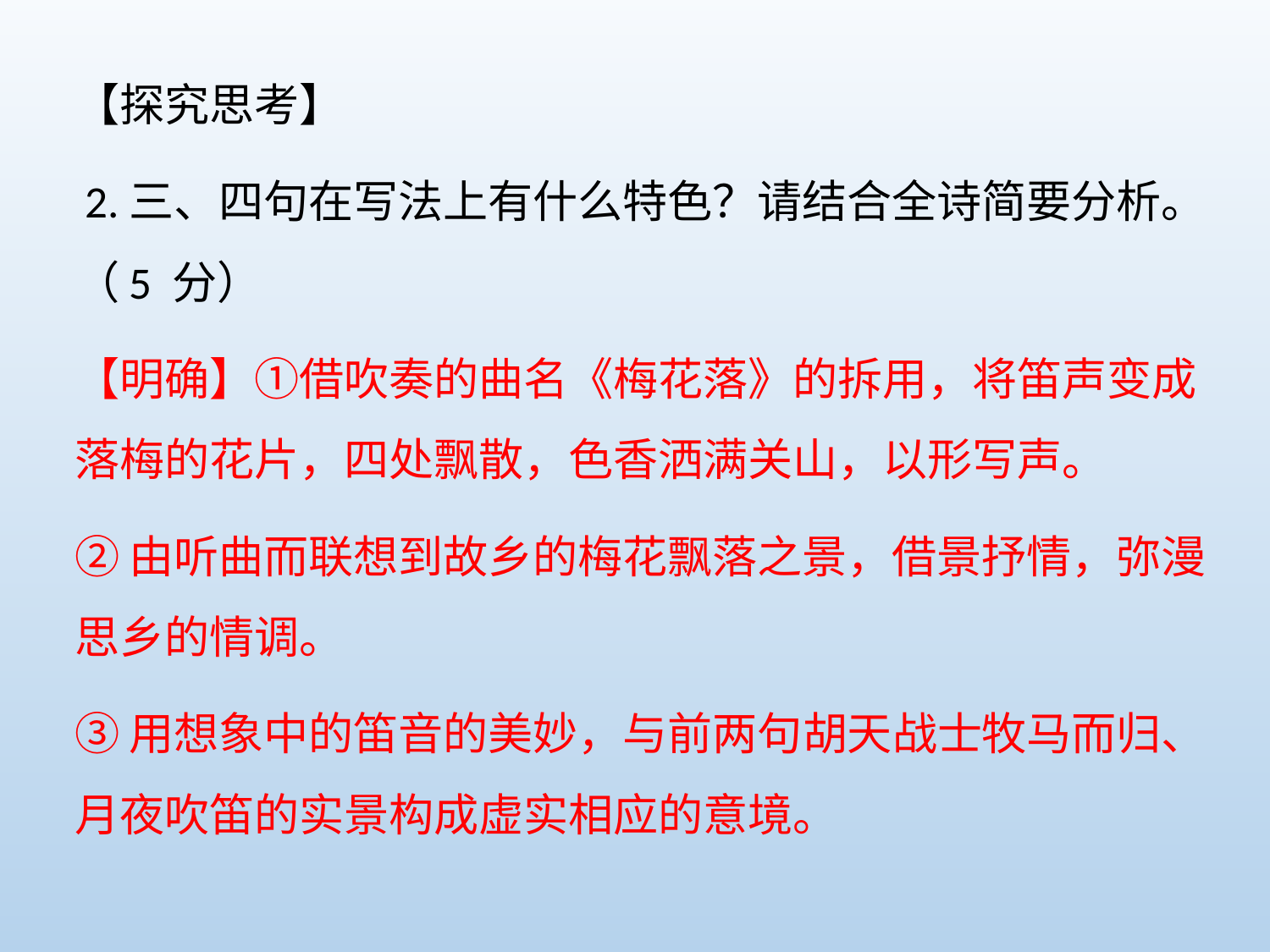

【探究思考】
 2.三、四句在写法上有什么特色？请结合全诗简要分析。（5 分）
【明确】①借吹奏的曲名《梅花落》的拆用，将笛声变成落梅的花片，四处飘散，色香洒满关山，以形写声。
②由听曲而联想到故乡的梅花飘落之景，借景抒情，弥漫思乡的情调。
③用想象中的笛音的美妙，与前两句胡天战士牧马而归、月夜吹笛的实景构成虚实相应的意境。